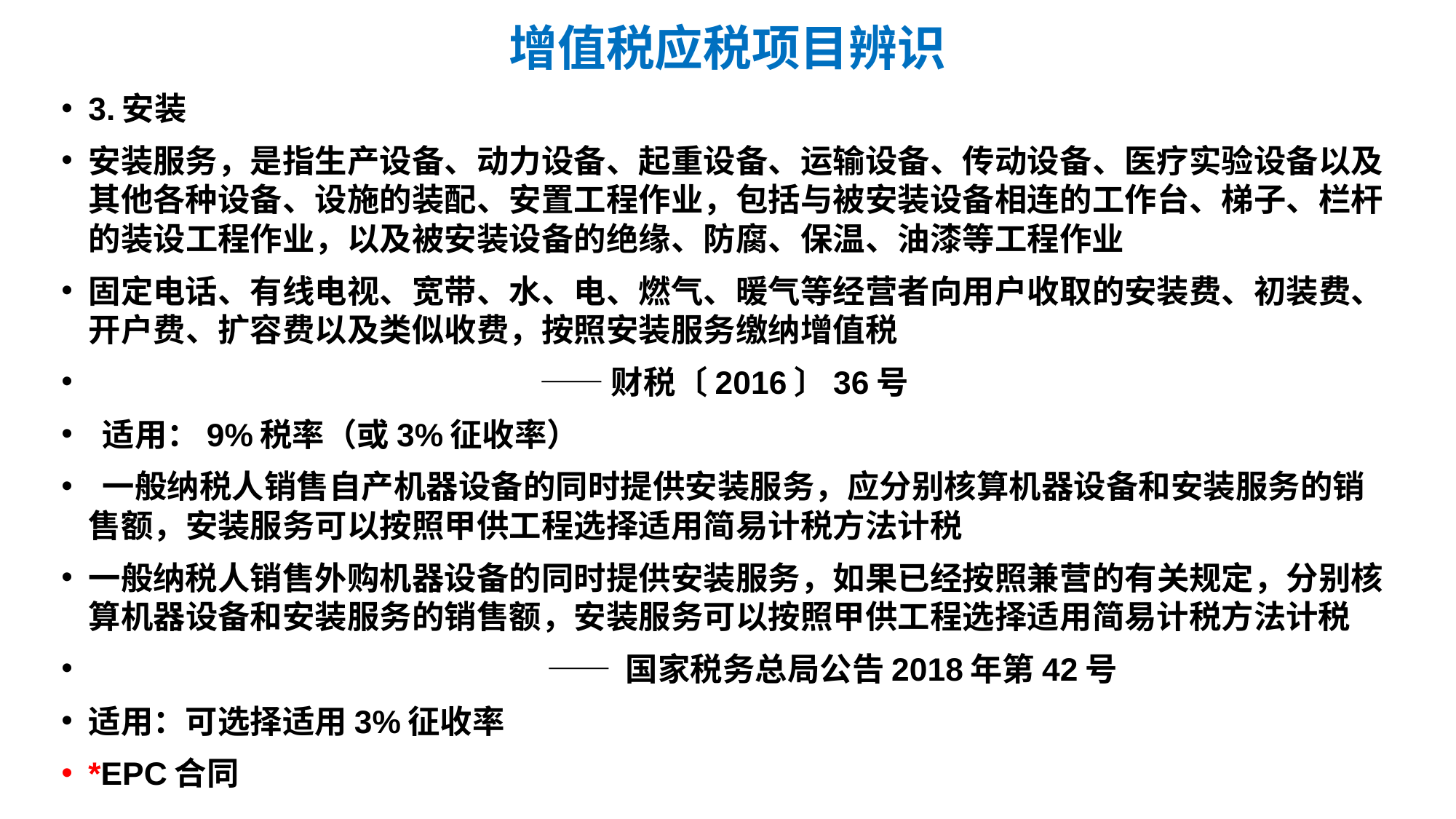

# 增值税应税项目辨识
3.安装
安装服务，是指生产设备、动力设备、起重设备、运输设备、传动设备、医疗实验设备以及其他各种设备、设施的装配、安置工程作业，包括与被安装设备相连的工作台、梯子、栏杆的装设工程作业，以及被安装设备的绝缘、防腐、保温、油漆等工程作业
固定电话、有线电视、宽带、水、电、燃气、暖气等经营者向用户收取的安装费、初装费、开户费、扩容费以及类似收费，按照安装服务缴纳增值税
                                                              ——财税〔2016〕36号
 适用：9%税率（或3%征收率）
 一般纳税人销售自产机器设备的同时提供安装服务，应分别核算机器设备和安装服务的销售额，安装服务可以按照甲供工程选择适用简易计税方法计税
一般纳税人销售外购机器设备的同时提供安装服务，如果已经按照兼营的有关规定，分别核算机器设备和安装服务的销售额，安装服务可以按照甲供工程选择适用简易计税方法计税
                                                               —— 国家税务总局公告2018年第42号
适用：可选择适用3%征收率
*EPC合同